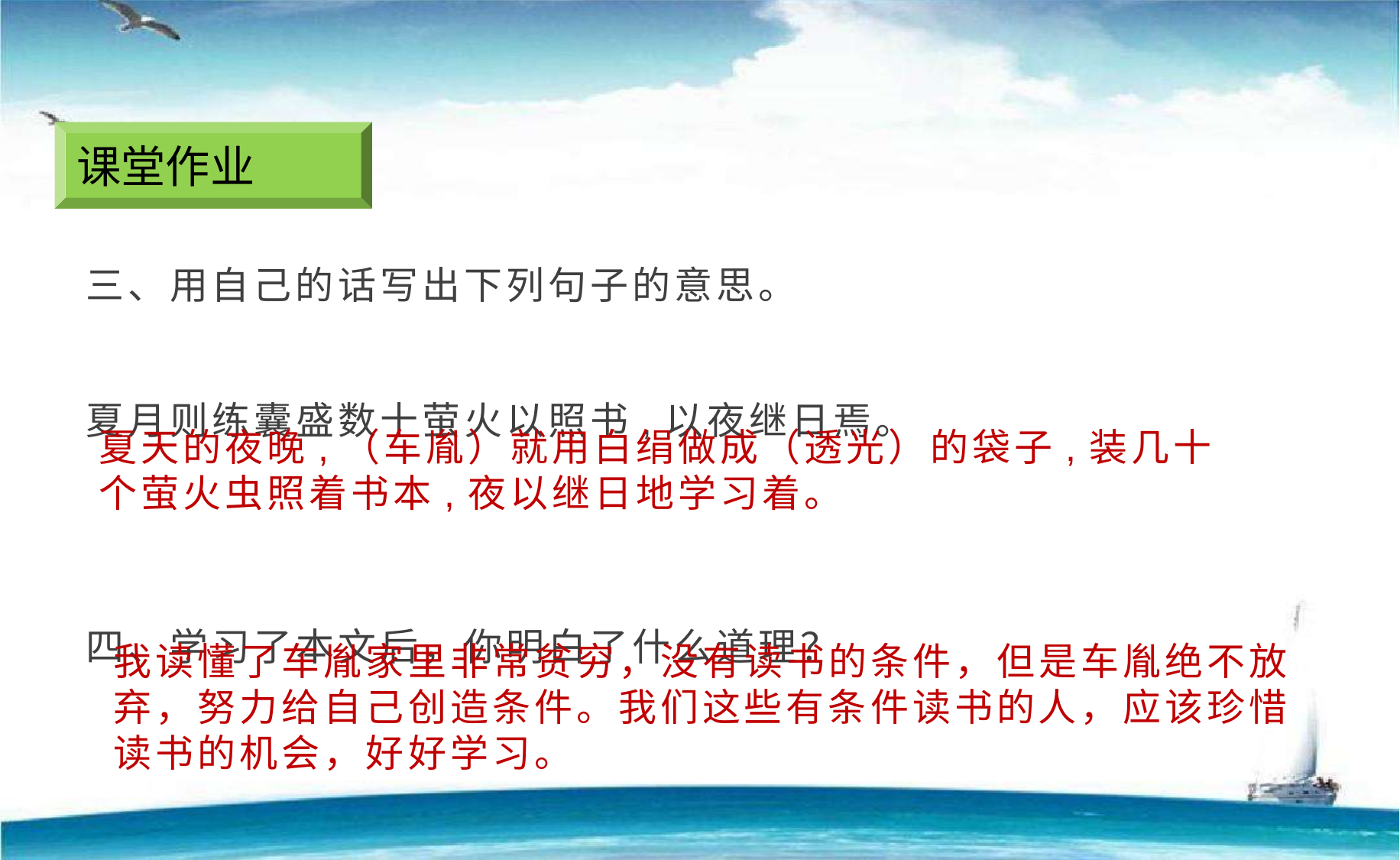

课堂作业

三、用自己的话写出下列句子的意思。
夏月则练囊盛数十萤火以照书,以夜继日焉。

四、学习了本文后，你明白了什么道理？
夏天的夜晚,（车胤）就用白绢做成（透光）的袋子,装几十个萤火虫照着书本,夜以继日地学习着。
我读懂了车胤家里非常贫穷，没有读书的条件，但是车胤绝不放弃，努力给自己创造条件。我们这些有条件读书的人，应该珍惜读书的机会，好好学习。